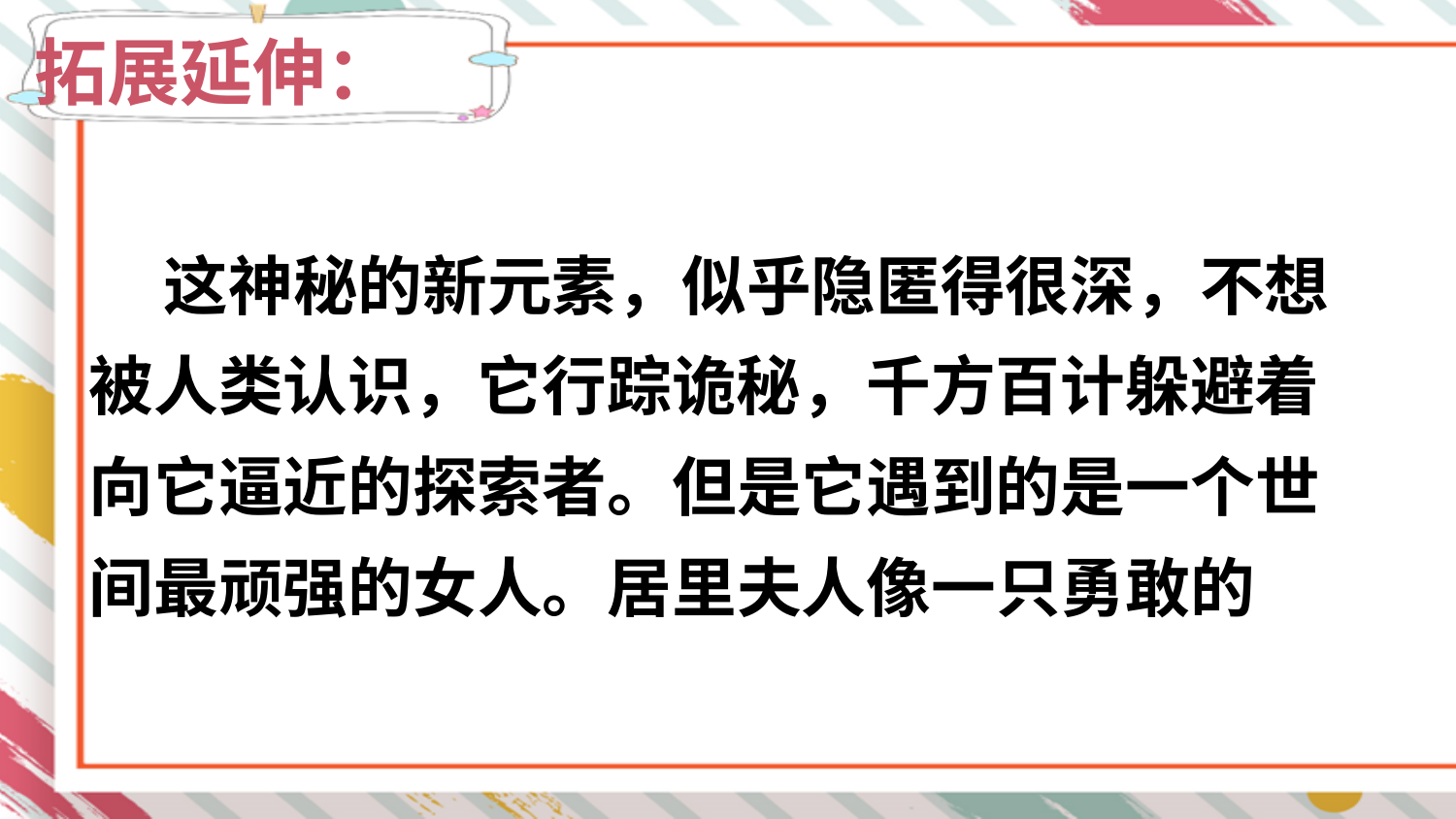

拓展延伸：
    这神秘的新元素，似乎隐匿得很深，不想被人类认识，它行踪诡秘，千方百计躲避着向它逼近的探索者。但是它遇到的是一个世间最顽强的女人。居里夫人像一只勇敢的